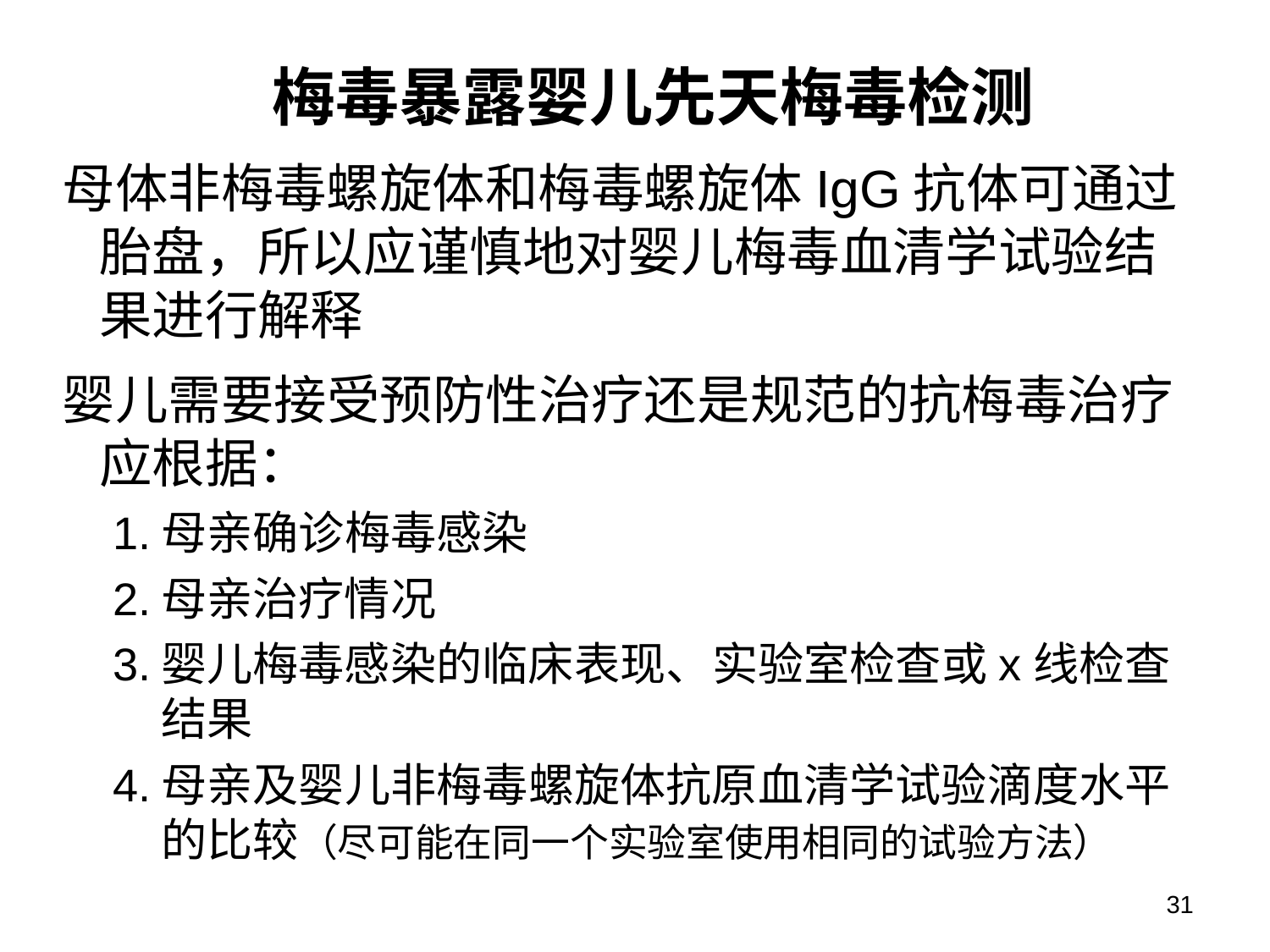

# 梅毒暴露婴儿先天梅毒检测
母体非梅毒螺旋体和梅毒螺旋体IgG抗体可通过胎盘，所以应谨慎地对婴儿梅毒血清学试验结果进行解释
婴儿需要接受预防性治疗还是规范的抗梅毒治疗应根据：
母亲确诊梅毒感染
母亲治疗情况
婴儿梅毒感染的临床表现、实验室检查或x线检查结果
母亲及婴儿非梅毒螺旋体抗原血清学试验滴度水平的比较（尽可能在同一个实验室使用相同的试验方法）
31